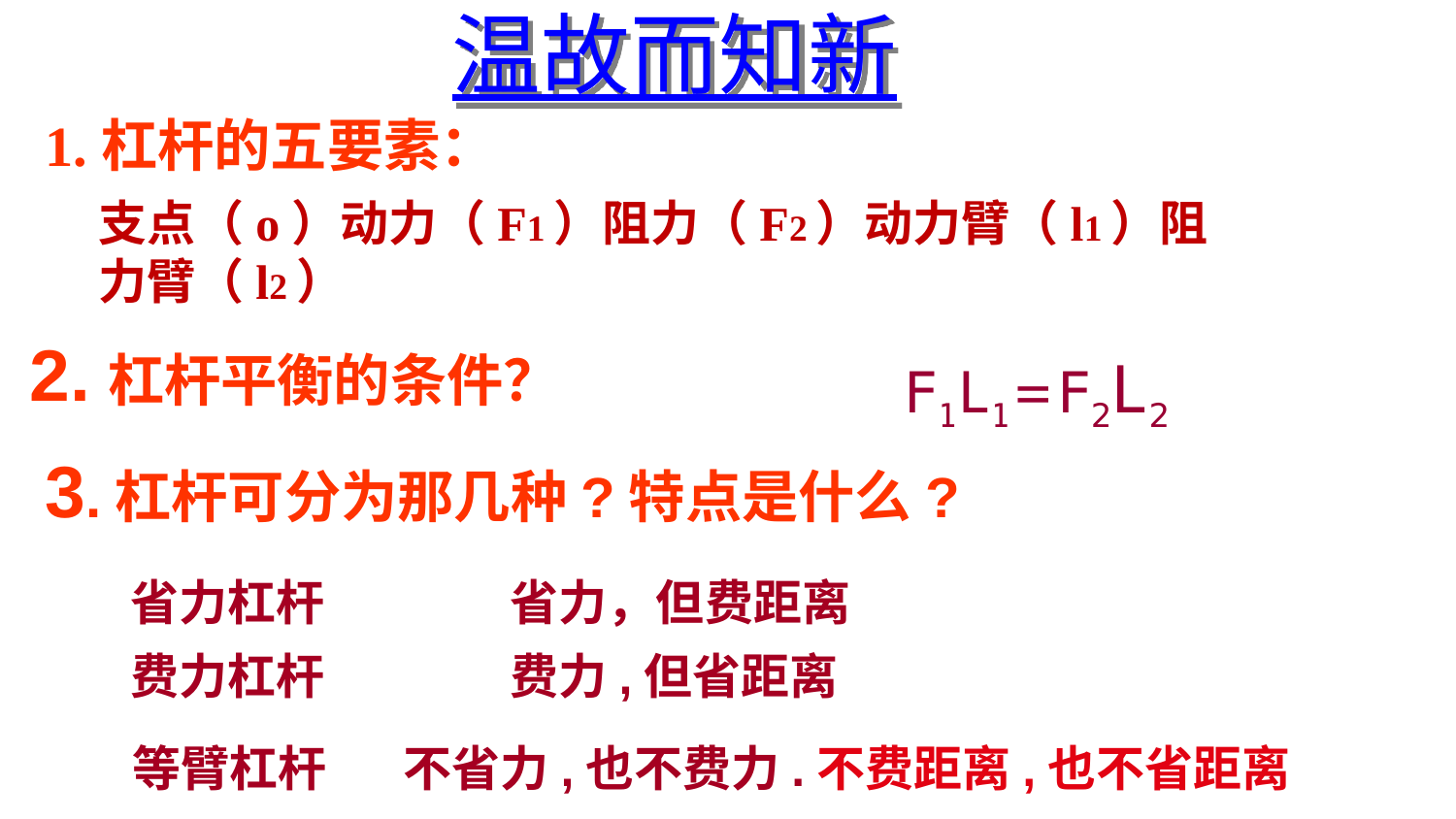

温故而知新
1.杠杆的五要素：
支点（o）动力（F1）阻力（F2）动力臂（l1）阻力臂（l2）
# 2.杠杆平衡的条件？
F1L1=F2L2
3.杠杆可分为那几种?特点是什么?
省力杠杆                 省力，但费距离
费力杠杆                 费力,但省距离
  等臂杠杆      不省力,也不费力.不费距离,也不省距离